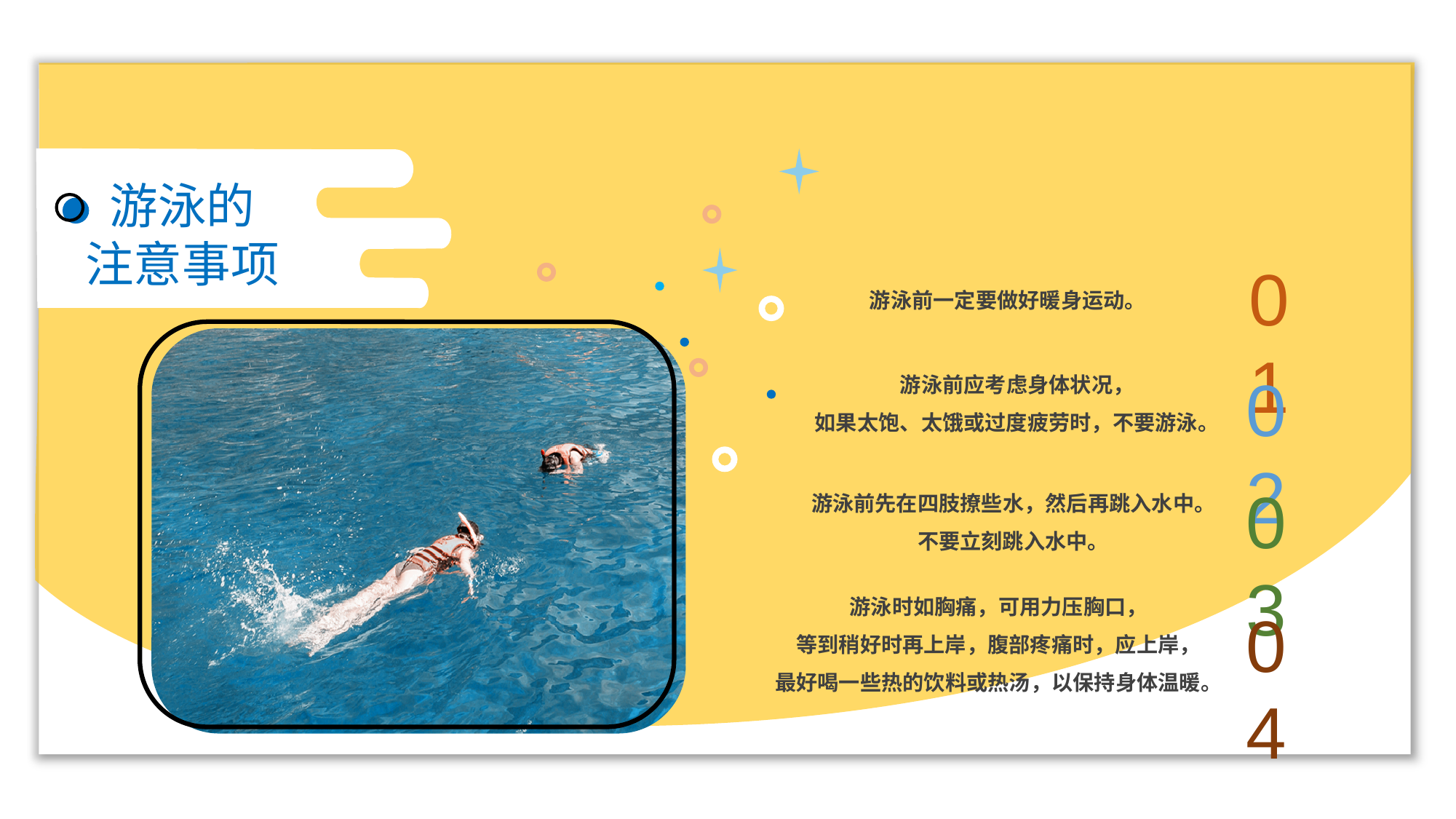

游泳的
注意事项

01
02
03
04
游泳前一定要做好暖身运动。
游泳前应考虑身体状况，
如果太饱、太饿或过度疲劳时，不要游泳。
游泳前先在四肢撩些水，然后再跳入水中。
不要立刻跳入水中。
游泳时如胸痛，可用力压胸口，
等到稍好时再上岸，腹部疼痛时，应上岸，
最好喝一些热的饮料或热汤，以保持身体温暖。